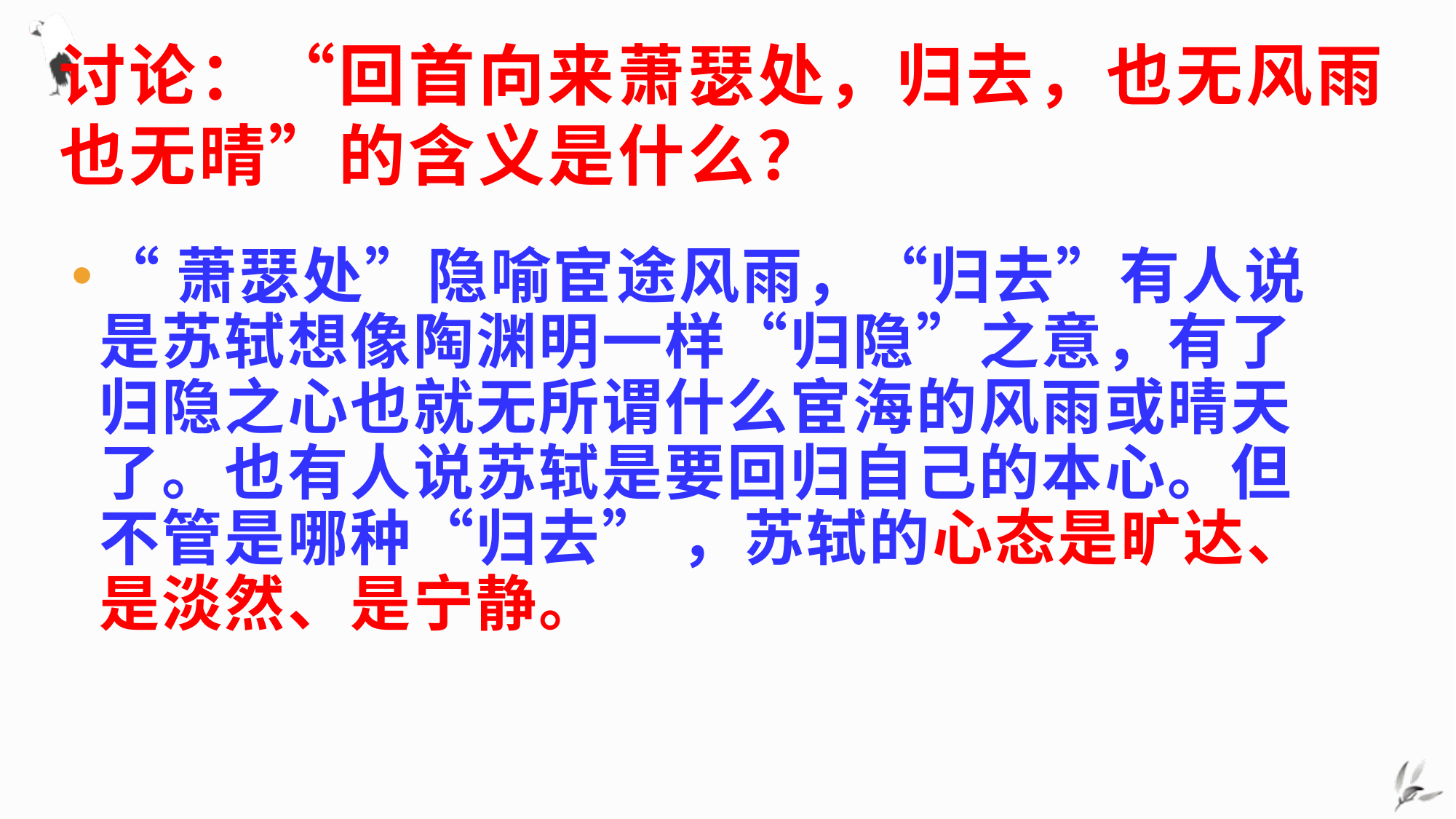

# 讨论：“回首向来萧瑟处，归去，也无风雨也无晴”的含义是什么？
“萧瑟处”隐喻宦途风雨，“归去”有人说是苏轼想像陶渊明一样“归隐”之意，有了归隐之心也就无所谓什么宦海的风雨或晴天了。也有人说苏轼是要回归自己的本心。但不管是哪种“归去” ，苏轼的心态是旷达、是淡然、是宁静。